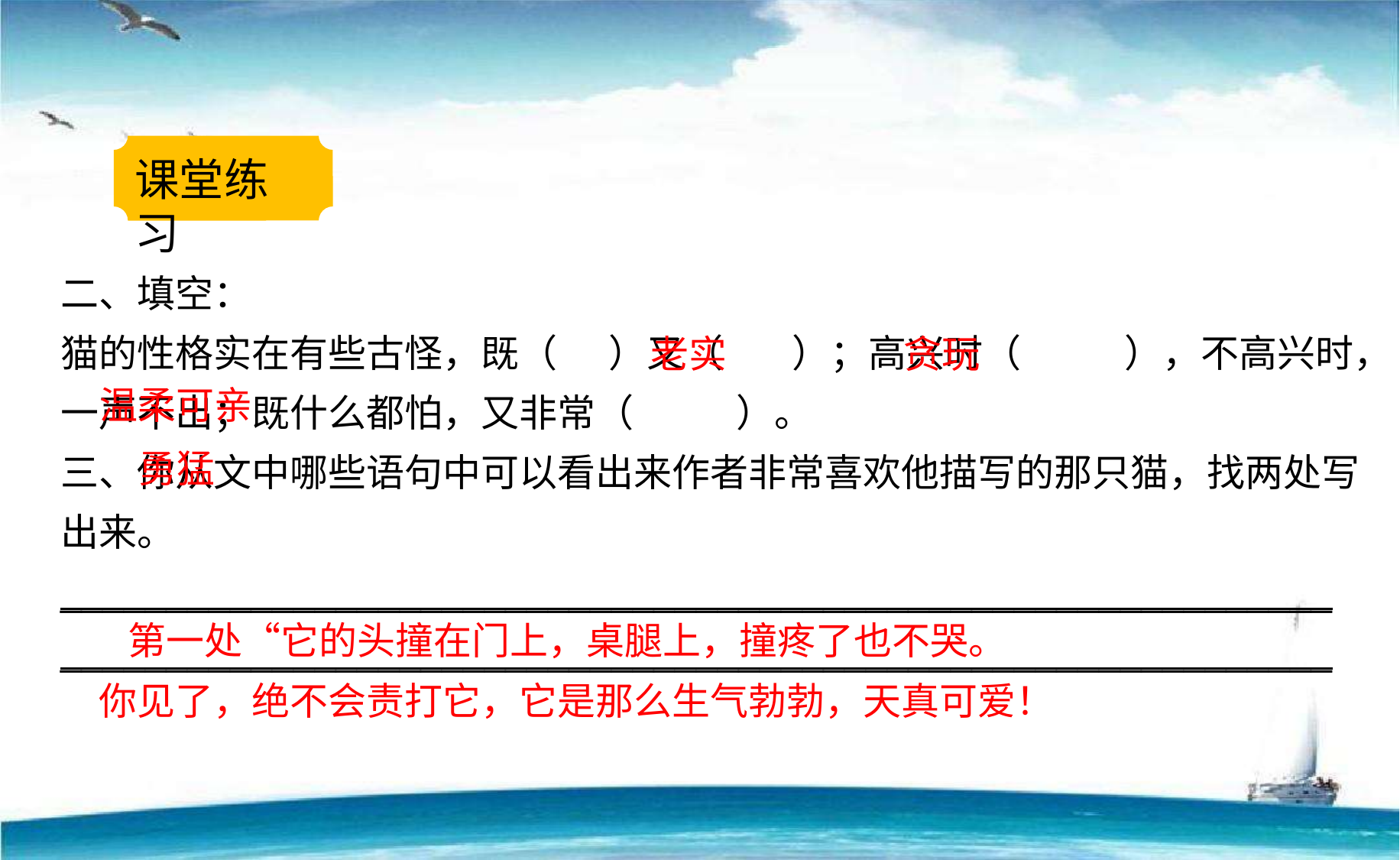

课堂练习
二、填空：
猫的性格实在有些古怪，既（      ）又（        ）；高兴时（            ），不高兴时，一声不出；既什么都怕，又非常（            ）。
三、你从文中哪些语句中可以看出来作者非常喜欢他描写的那只猫，找两处写出来。
____________________________________________________________
____________________________________________________________
老实
贪玩
温柔可亲
勇猛
第一处“它的头撞在门上，桌腿上，撞疼了也不哭。
你见了，绝不会责打它，它是那么生气勃勃，天真可爱！